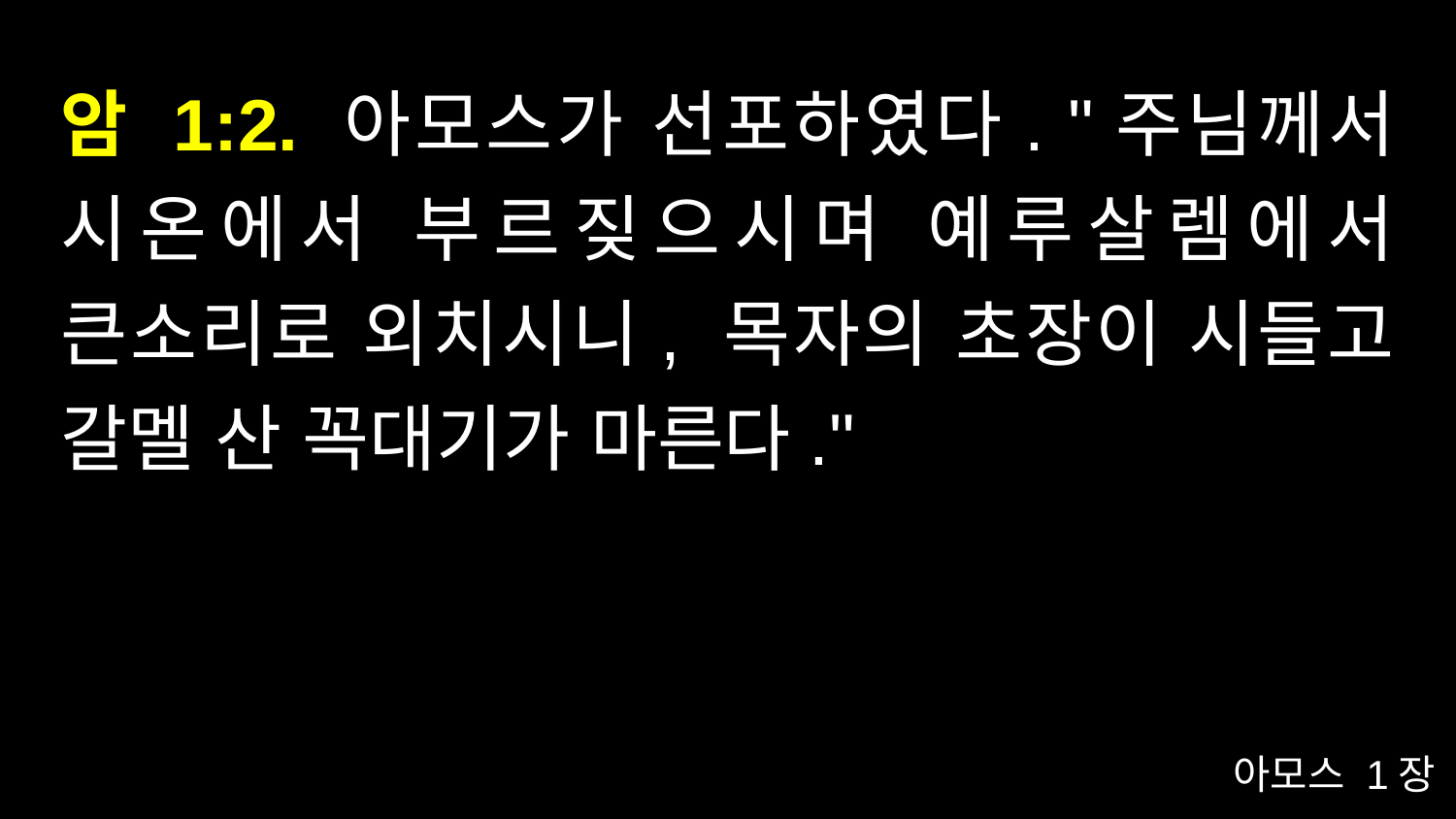

# 암 1:2. 아모스가 선포하였다. "주님께서 시온에서 부르짖으시며 예루살렘에서 큰소리로 외치시니, 목자의 초장이 시들고 갈멜 산 꼭대기가 마른다."
아모스 1장